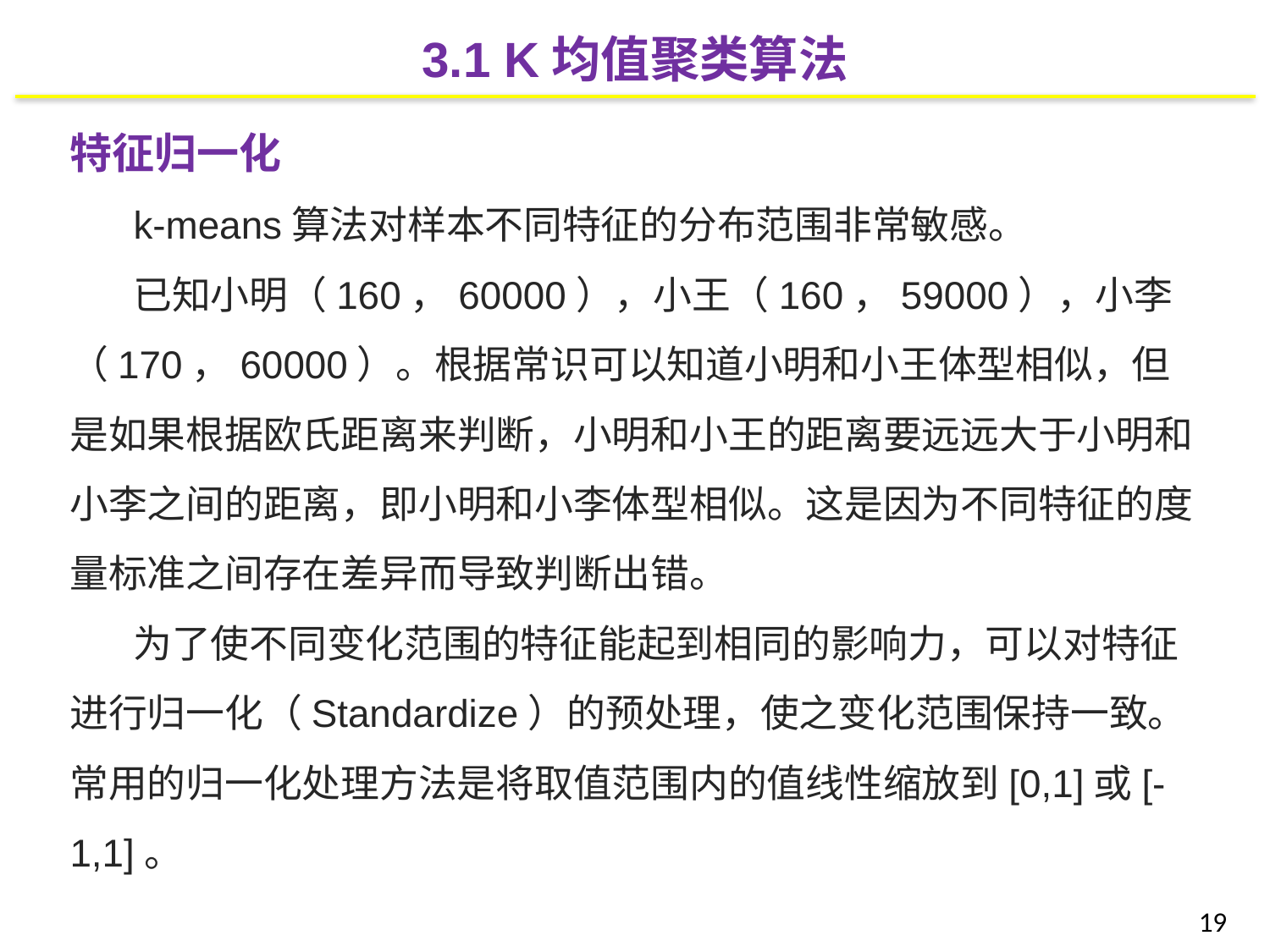

3.1 K均值聚类算法
特征归一化
k-means算法对样本不同特征的分布范围非常敏感。
已知小明（160，60000），小王（160，59000），小李（170，60000）。根据常识可以知道小明和小王体型相似，但是如果根据欧氏距离来判断，小明和小王的距离要远远大于小明和小李之间的距离，即小明和小李体型相似。这是因为不同特征的度量标准之间存在差异而导致判断出错。
为了使不同变化范围的特征能起到相同的影响力，可以对特征进行归一化（Standardize）的预处理，使之变化范围保持一致。常用的归一化处理方法是将取值范围内的值线性缩放到[0,1]或[-1,1]。
19